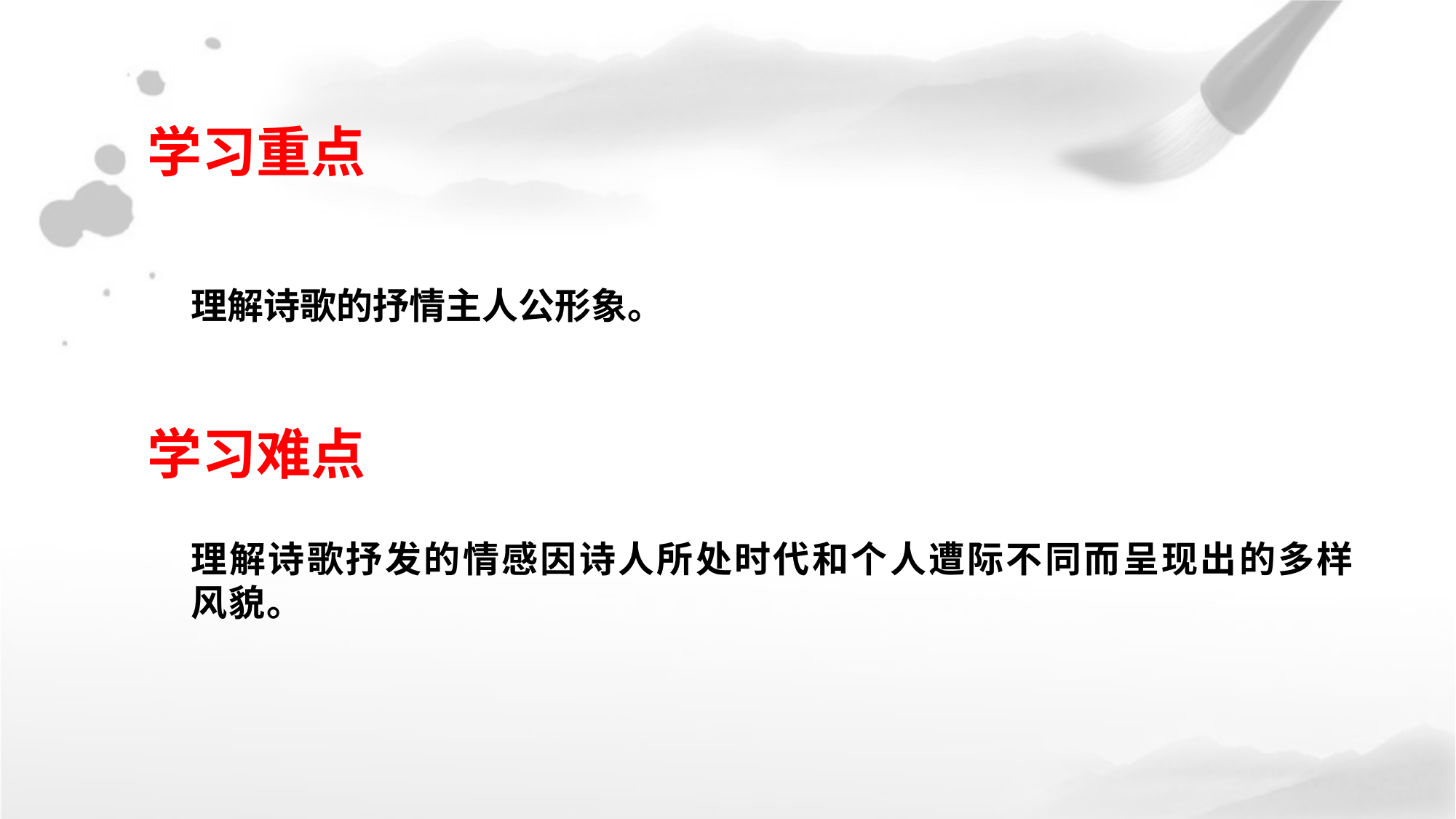

学习重点
理解诗歌的抒情主人公形象。
学习难点
理解诗歌抒发的情感因诗人所处时代和个人遭际不同而呈现出的多样风貌。